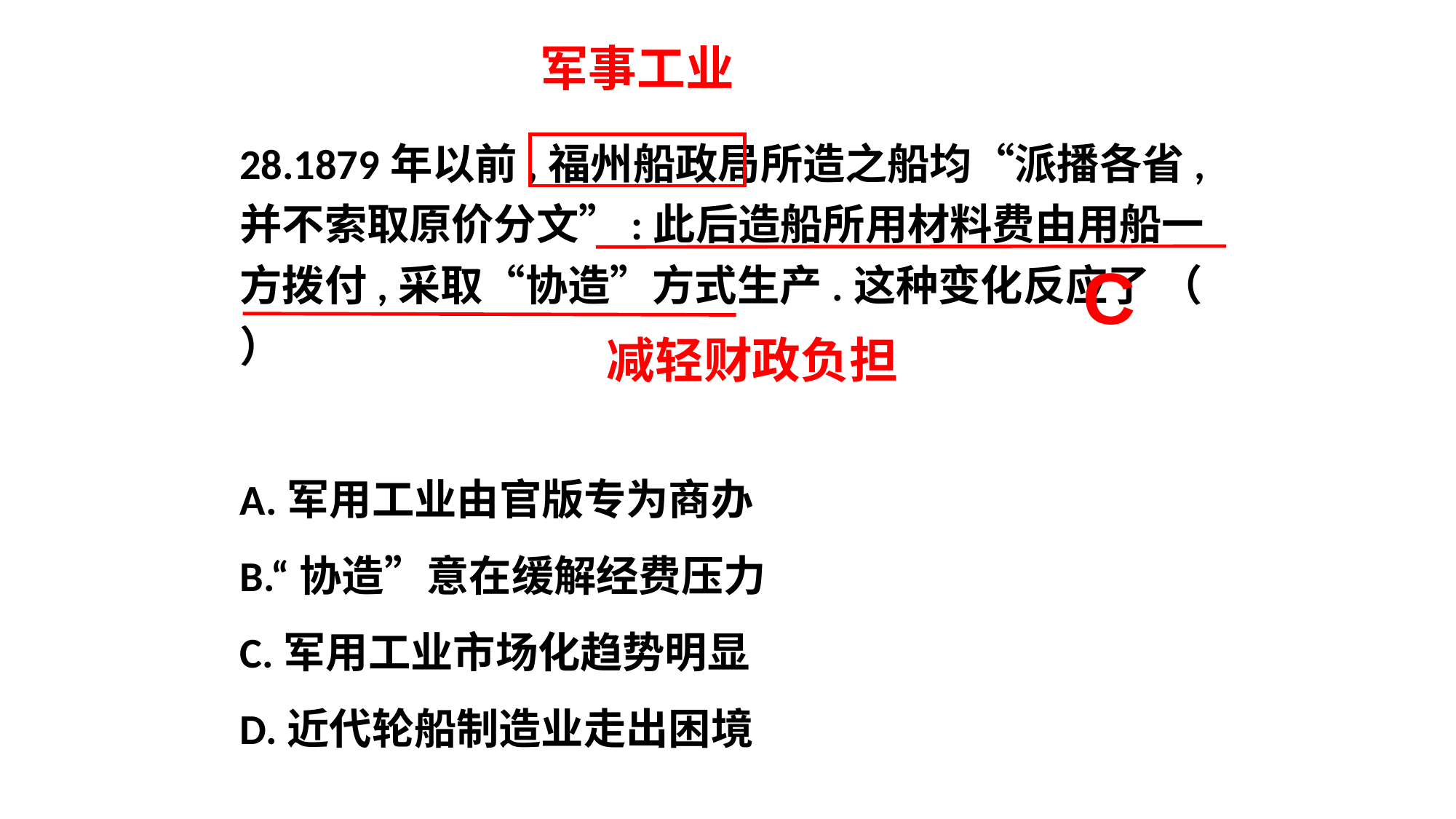

军事工业
28.1879年以前,福州船政局所造之船均“派播各省,并不索取原价分文”:此后造船所用材料费由用船一方拨付,采取“协造”方式生产.这种变化反应了 （    ）

A.军用工业由官版专为商办
B.“协造”意在缓解经费压力
C.军用工业市场化趋势明显
D.近代轮船制造业走出困境

C
减轻财政负担